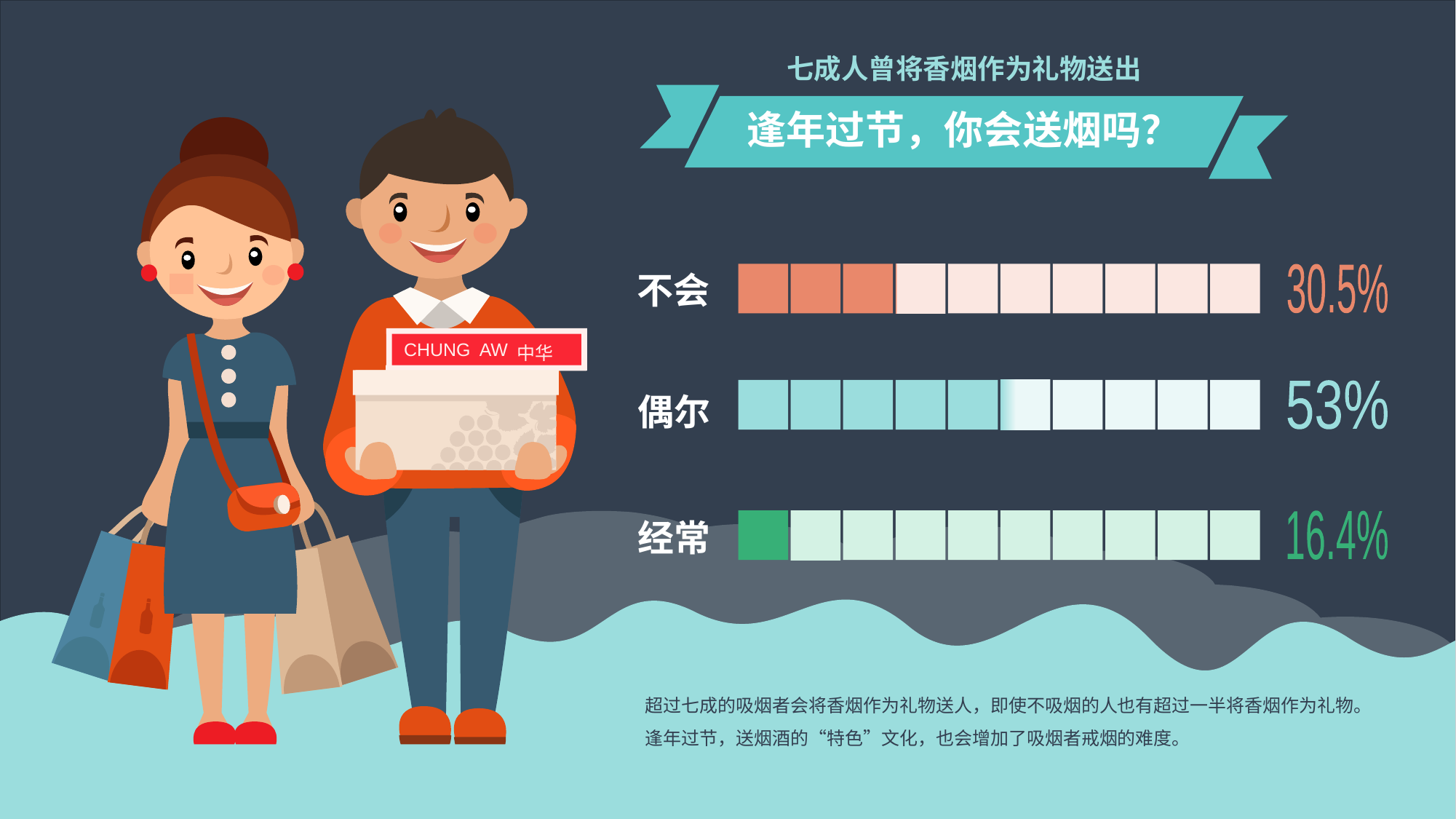

七成人曾将香烟作为礼物送出

CHUNG
A
W
中华

逢年过节，你会送烟吗？
不会

30.5%

53%
偶尔
经常

16.4%

超过七成的吸烟者会将香烟作为礼物送人，即使不吸烟的人也有超过一半将香烟作为礼物。逢年过节，送烟酒的“特色”文化，也会增加了吸烟者戒烟的难度。